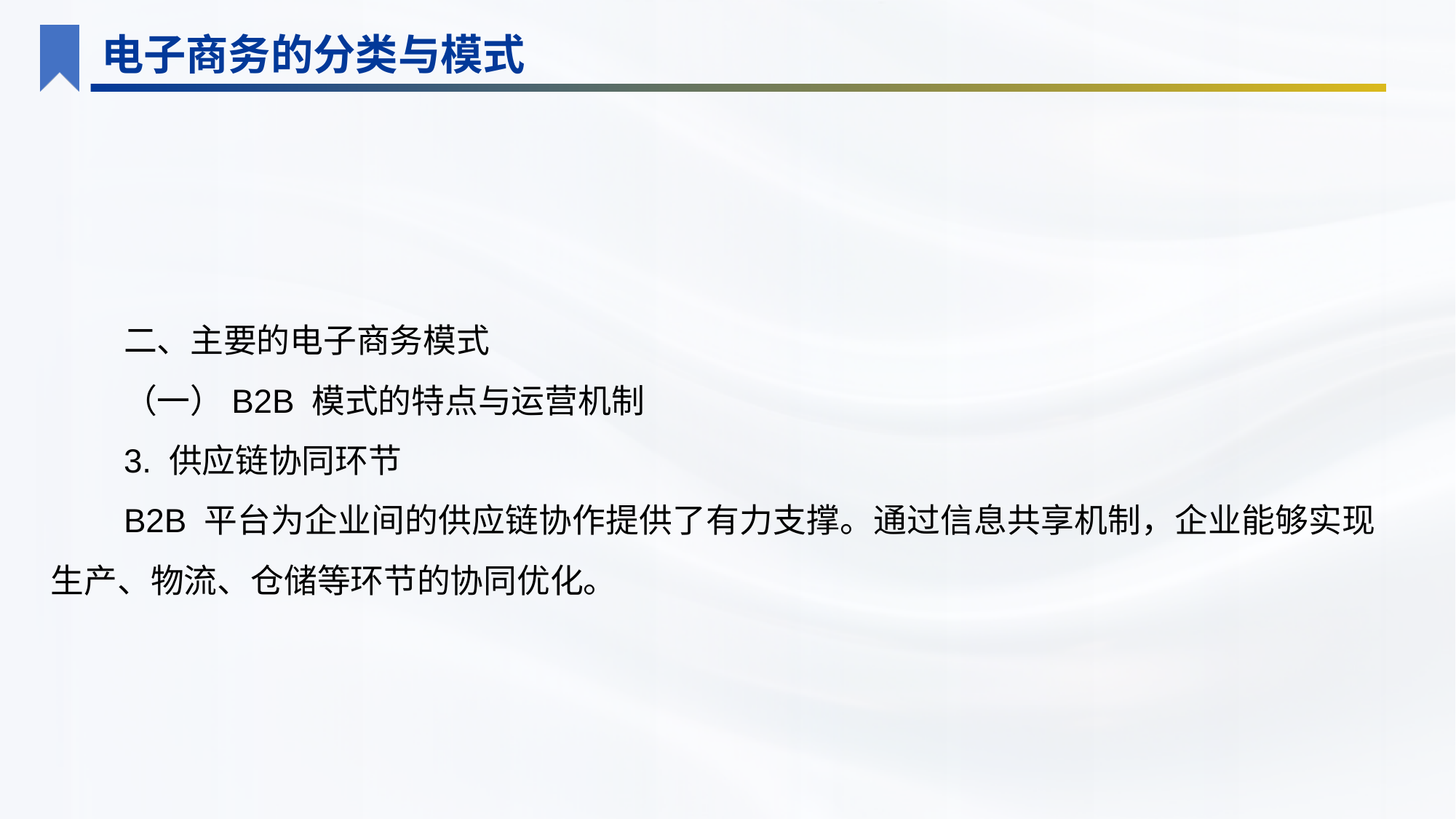

电子商务的分类与模式
二、主要的电子商务模式
（一）B2B 模式的特点与运营机制
3. 供应链协同环节
B2B 平台为企业间的供应链协作提供了有力支撑。通过信息共享机制，企业能够实现生产、物流、仓储等环节的协同优化。